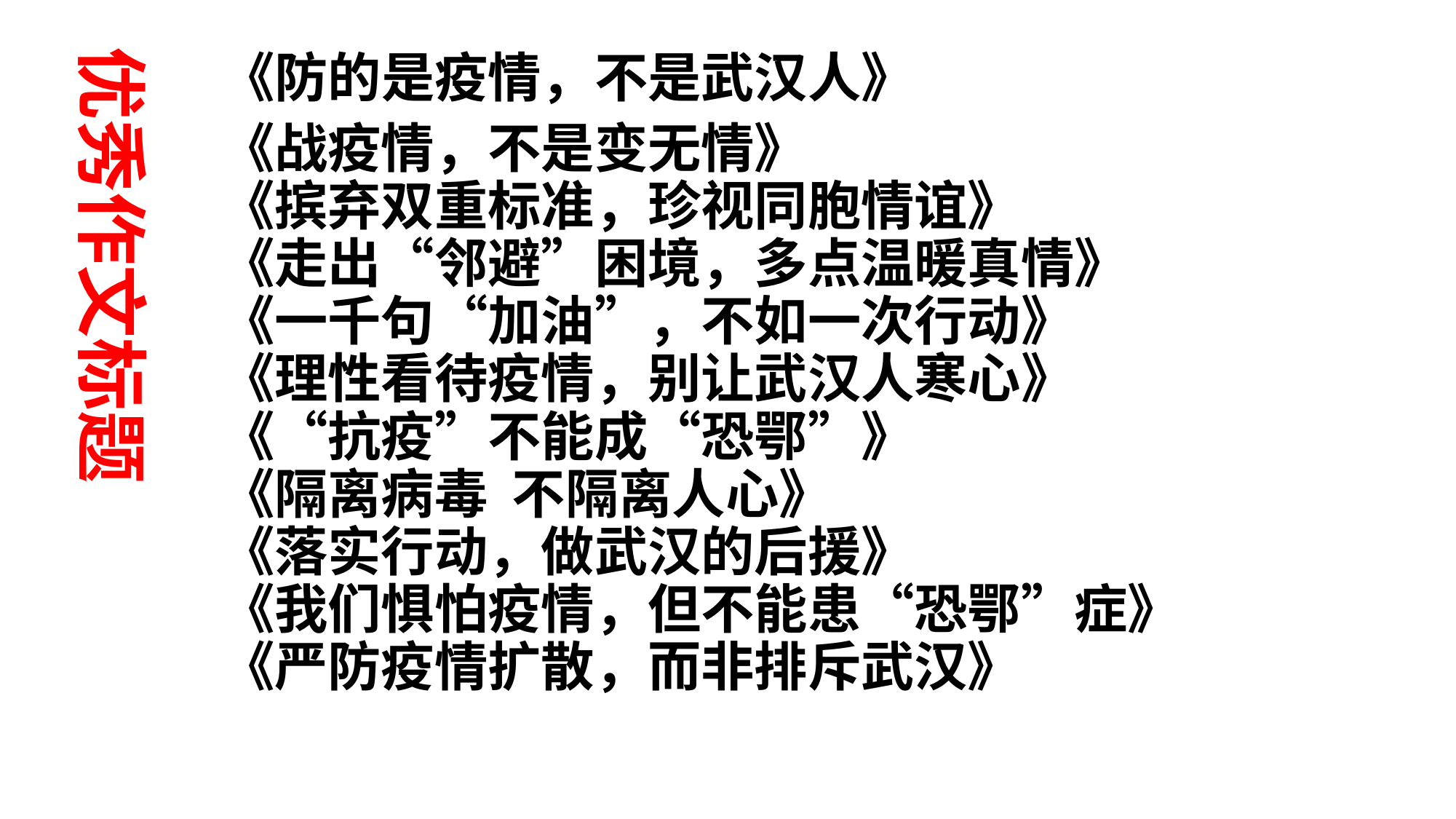

优秀作文标题
《防的是疫情，不是武汉人》
《战疫情，不是变无情》
《摈弃双重标准，珍视同胞情谊》
《走出“邻避”困境，多点温暖真情》
《一千句“加油”，不如一次行动》
《理性看待疫情，别让武汉人寒心》
《“抗疫”不能成“恐鄂”》
《隔离病毒  不隔离人心》
《落实行动，做武汉的后援》
《我们惧怕疫情，但不能患“恐鄂”症》
《严防疫情扩散，而非排斥武汉》